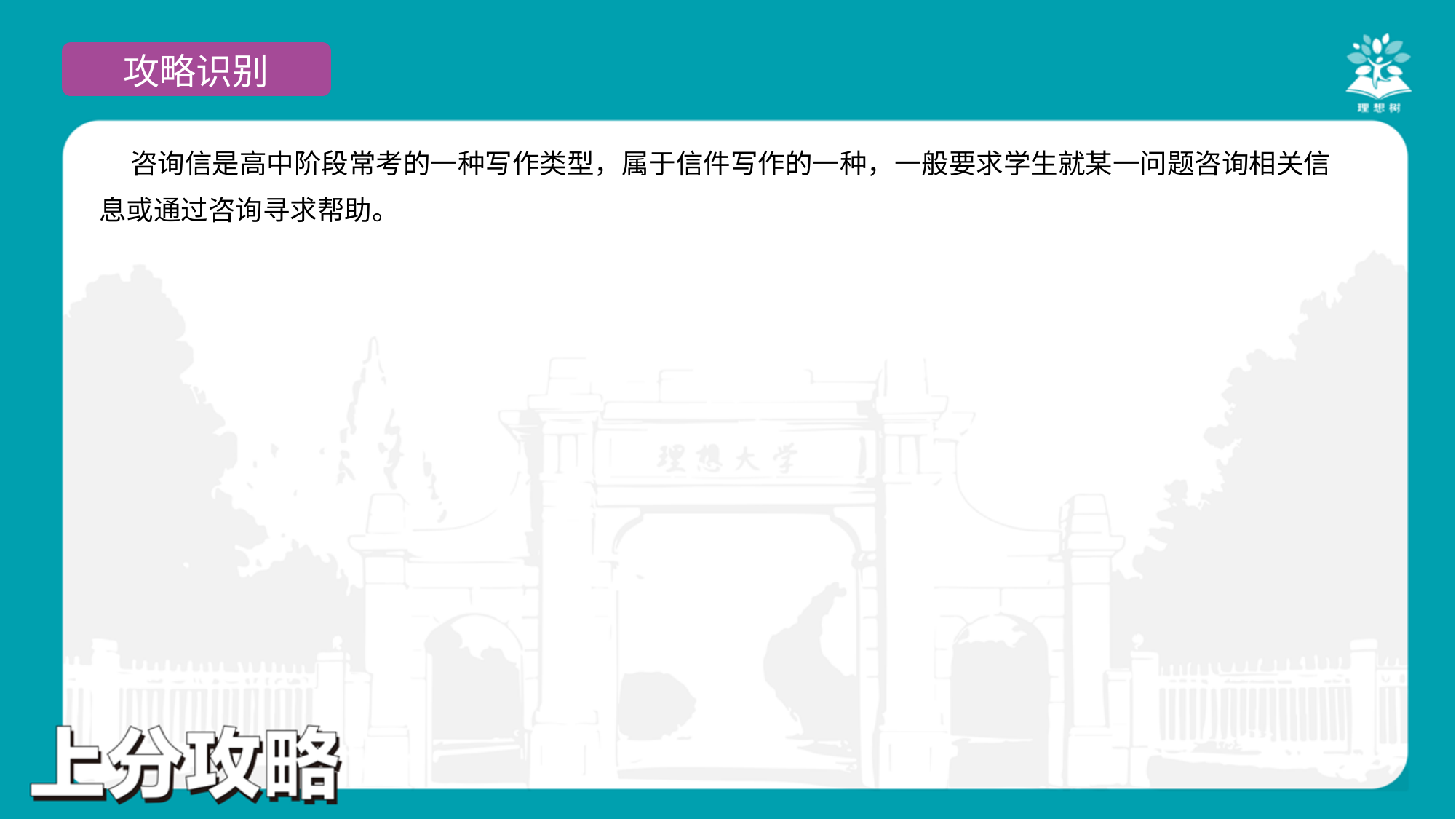

咨询信是高中阶段常考的一种写作类型，属于信件写作的一种，一般要求学生就某一问题咨询相关信
息或通过咨询寻求帮助。